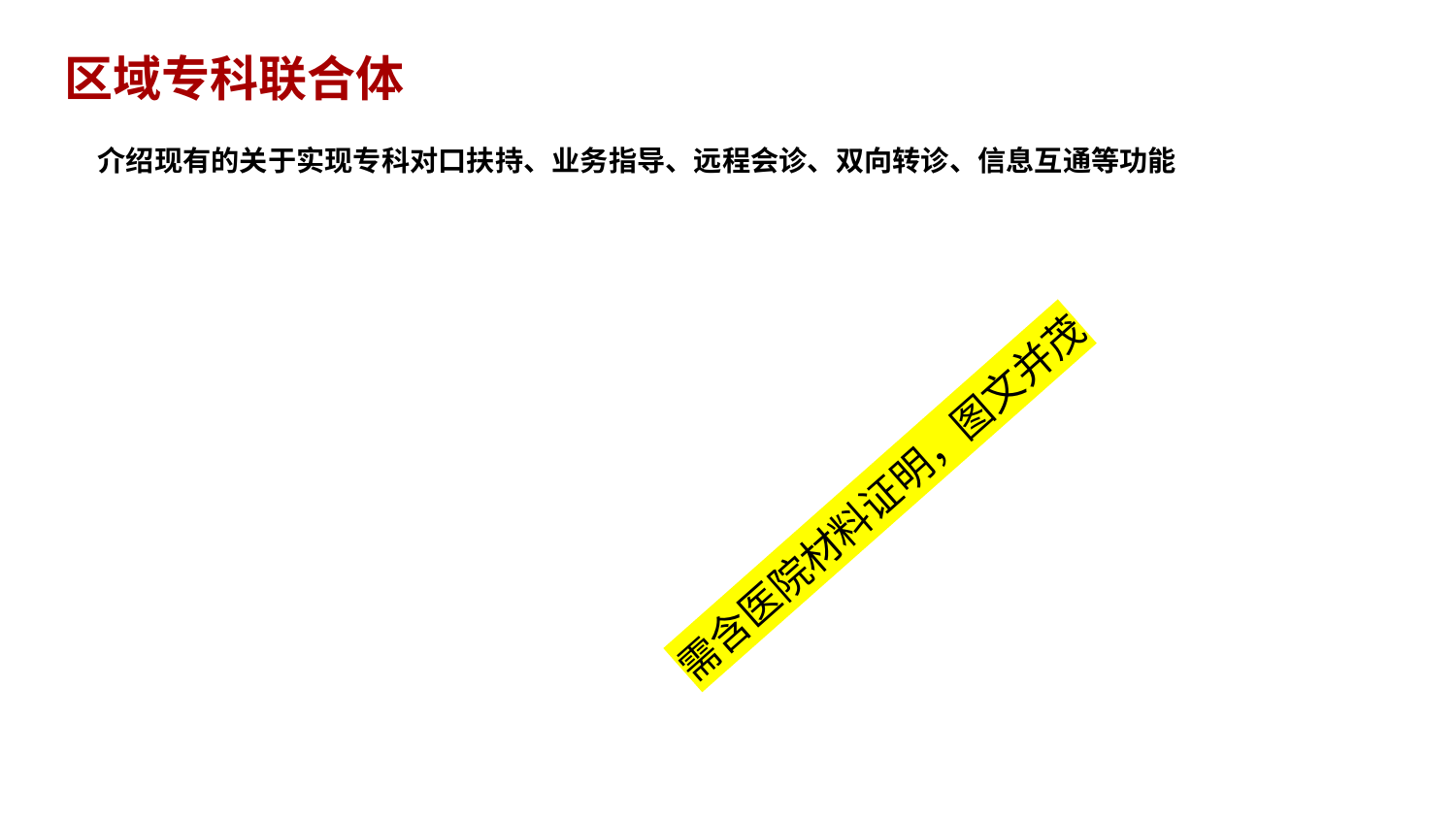

区域专科联合体
介绍现有的关于实现专科对口扶持、业务指导、远程会诊、双向转诊、信息互通等功能
需含医院材料证明，图文并茂